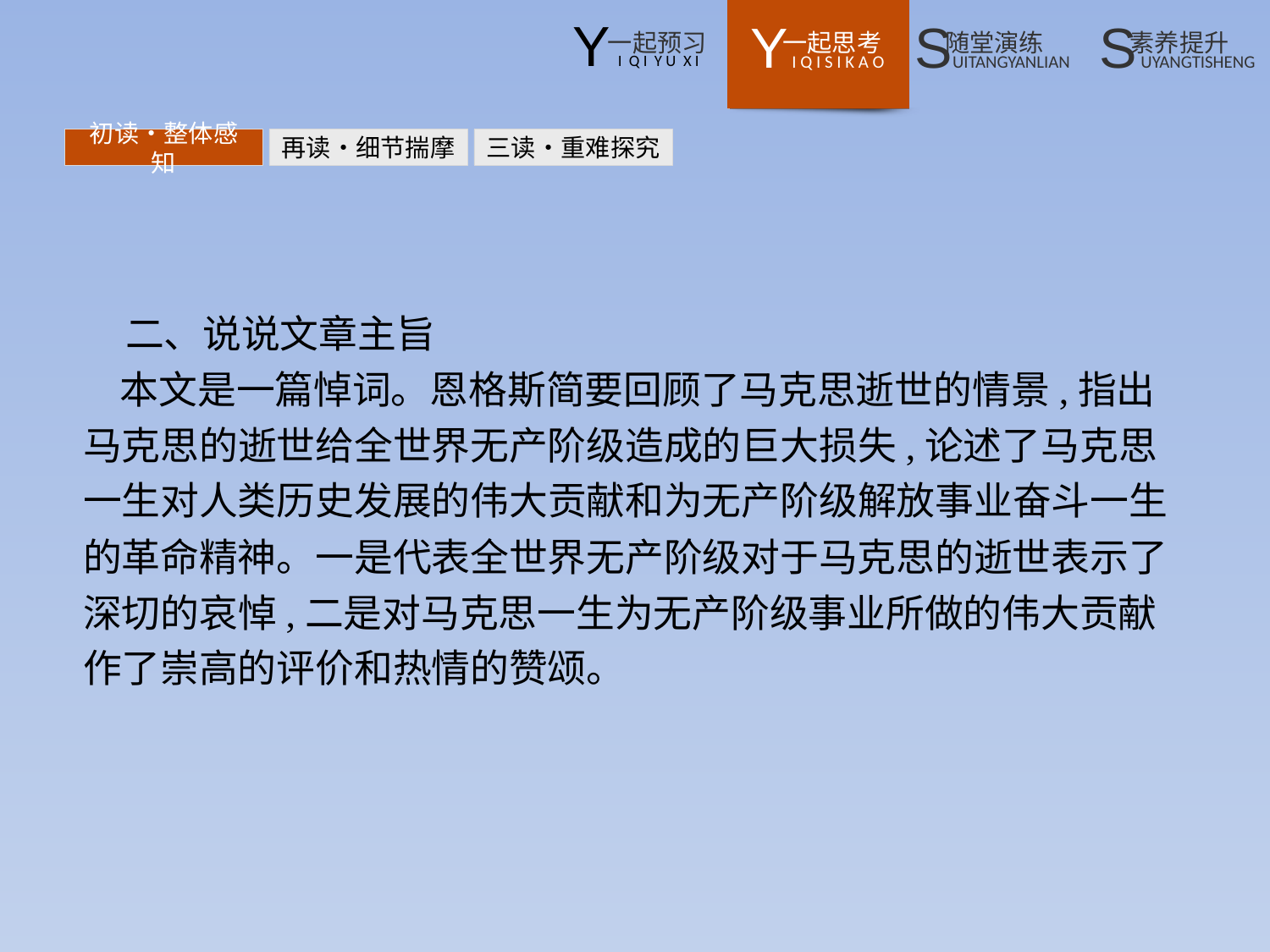

初读•整体感知
再读•细节揣摩
三读•重难探究
二、说说文章主旨
本文是一篇悼词。恩格斯简要回顾了马克思逝世的情景,指出马克思的逝世给全世界无产阶级造成的巨大损失,论述了马克思一生对人类历史发展的伟大贡献和为无产阶级解放事业奋斗一生的革命精神。一是代表全世界无产阶级对于马克思的逝世表示了深切的哀悼,二是对马克思一生为无产阶级事业所做的伟大贡献作了崇高的评价和热情的赞颂。